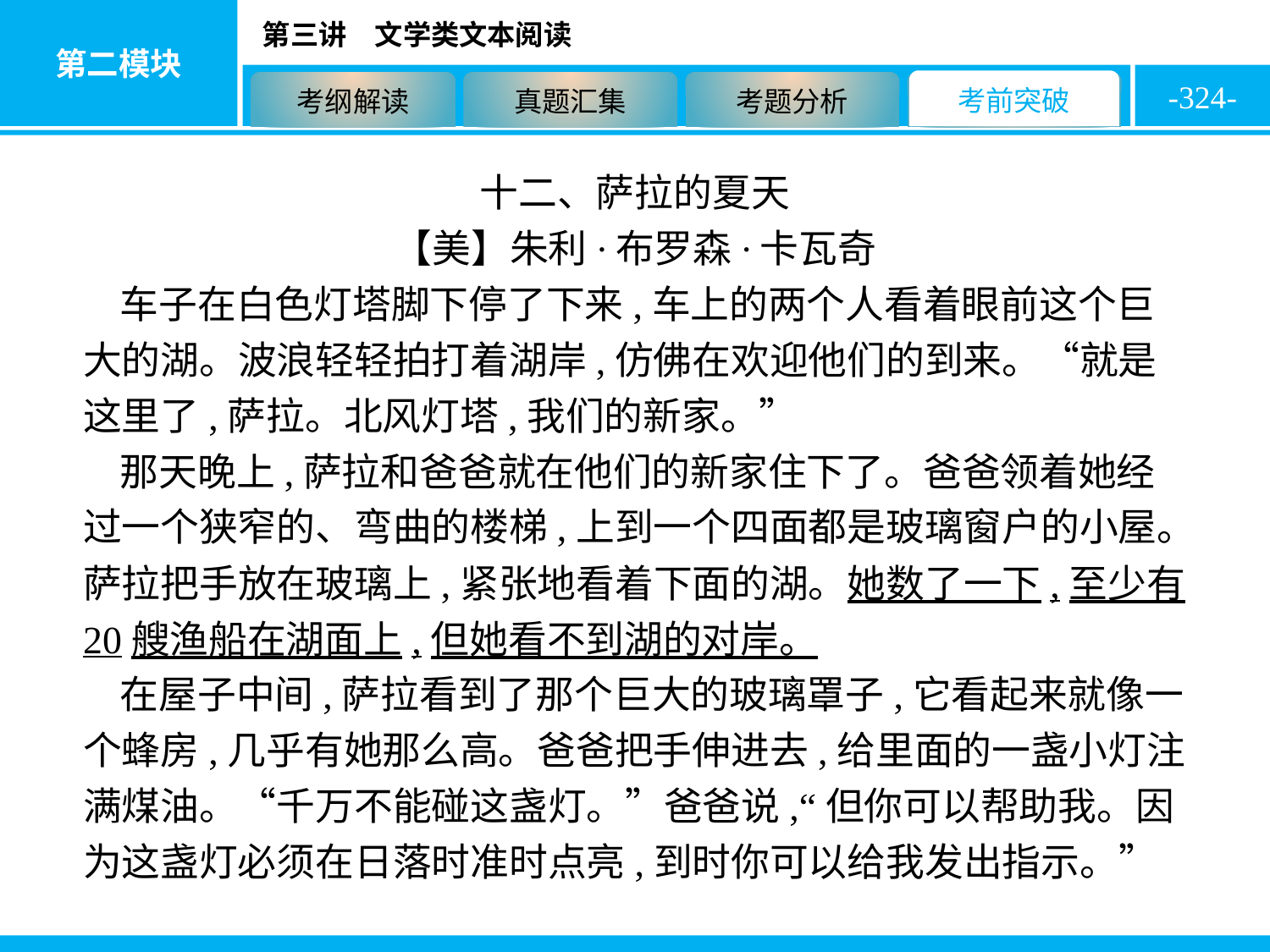

-324-
十二、萨拉的夏天
【美】朱利·布罗森·卡瓦奇
车子在白色灯塔脚下停了下来,车上的两个人看着眼前这个巨大的湖。波浪轻轻拍打着湖岸,仿佛在欢迎他们的到来。“就是这里了,萨拉。北风灯塔,我们的新家。”
那天晚上,萨拉和爸爸就在他们的新家住下了。爸爸领着她经过一个狭窄的、弯曲的楼梯,上到一个四面都是玻璃窗户的小屋。萨拉把手放在玻璃上,紧张地看着下面的湖。她数了一下,至少有20艘渔船在湖面上,但她看不到湖的对岸。
在屋子中间,萨拉看到了那个巨大的玻璃罩子,它看起来就像一个蜂房,几乎有她那么高。爸爸把手伸进去,给里面的一盏小灯注满煤油。“千万不能碰这盏灯。”爸爸说,“但你可以帮助我。因为这盏灯必须在日落时准时点亮,到时你可以给我发出指示。”